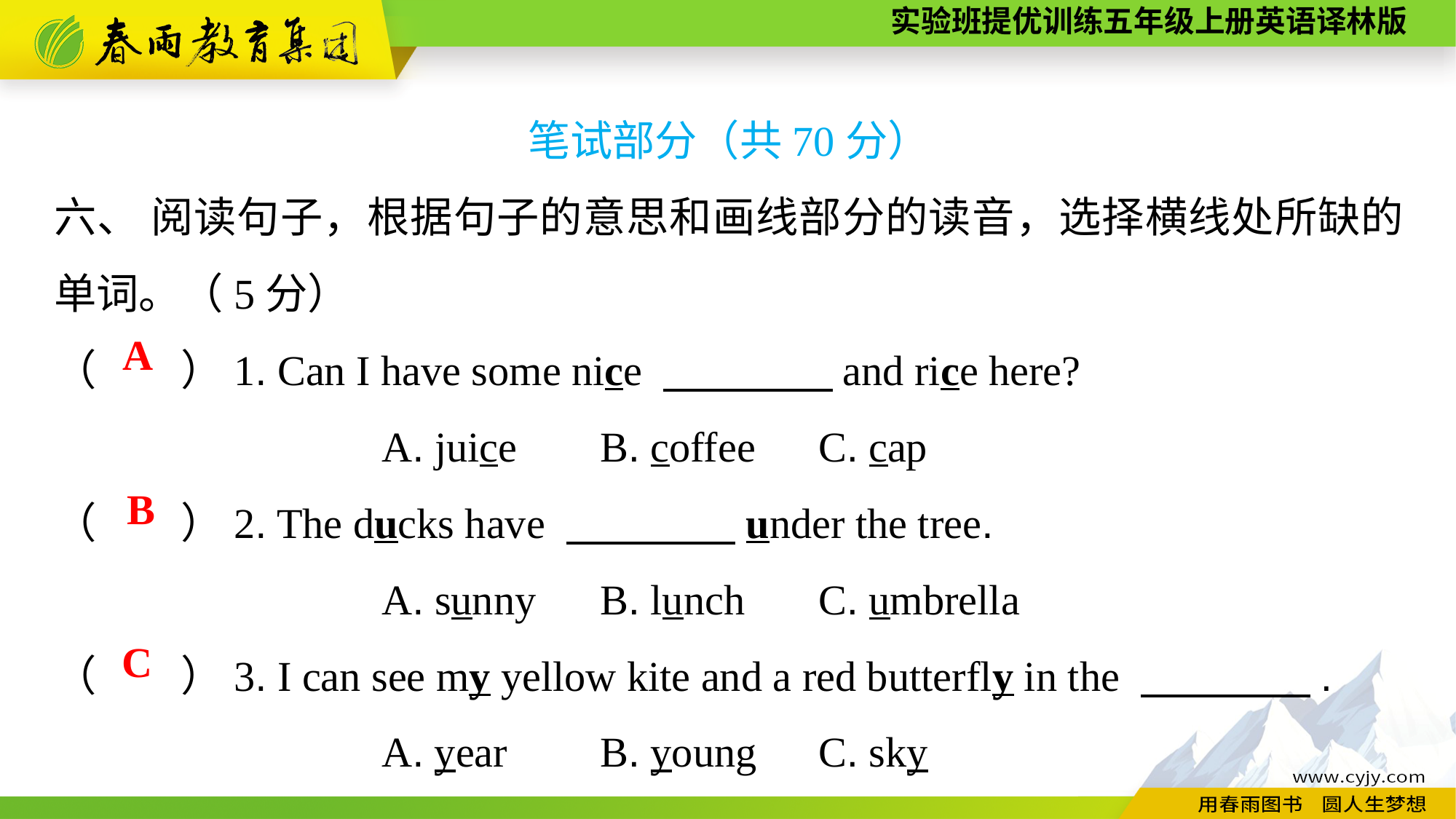

笔试部分（共70分）
六、 阅读句子，根据句子的意思和画线部分的读音，选择横线处所缺的单词。（5分）
（　　）1. Can I have some nice 　　　　and rice here?
			A. juice	B. coffee	C. cap
A
（　　）2. The ducks have 　　　　under the tree.
			A. sunny	B. lunch	C. umbrella
（　　）3. I can see my yellow kite and a red butterfly in the 　　　　.
			A. year	B. young	C. sky
B
C